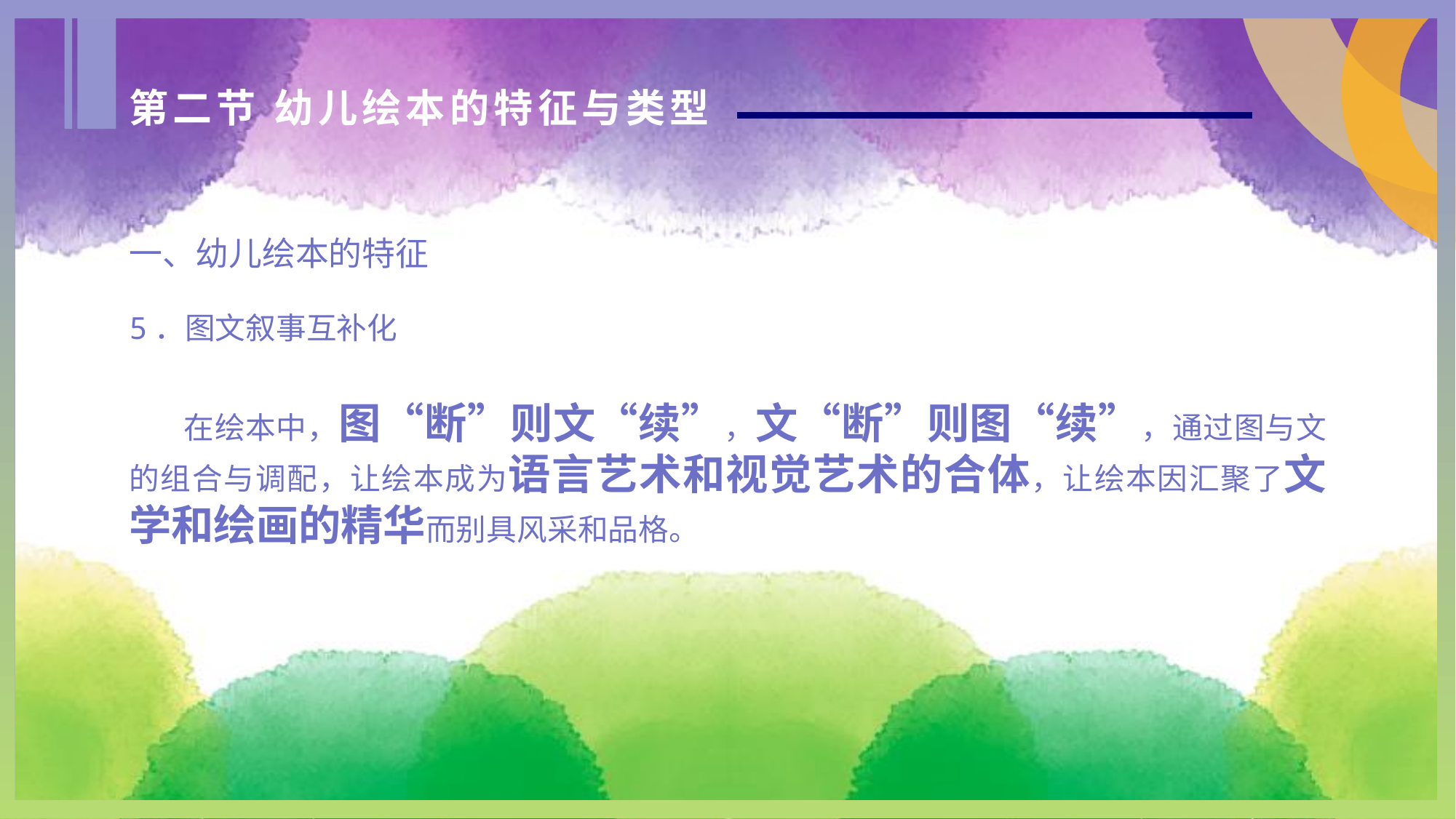

第二节 幼儿绘本的特征与类型
一、幼儿绘本的特征

5．图文叙事互补化

在绘本中，图“断”则文“续”，文“断”则图“续”，通过图与文的组合与调配，让绘本成为语言艺术和视觉艺术的合体，让绘本因汇聚了文学和绘画的精华而别具风采和品格。